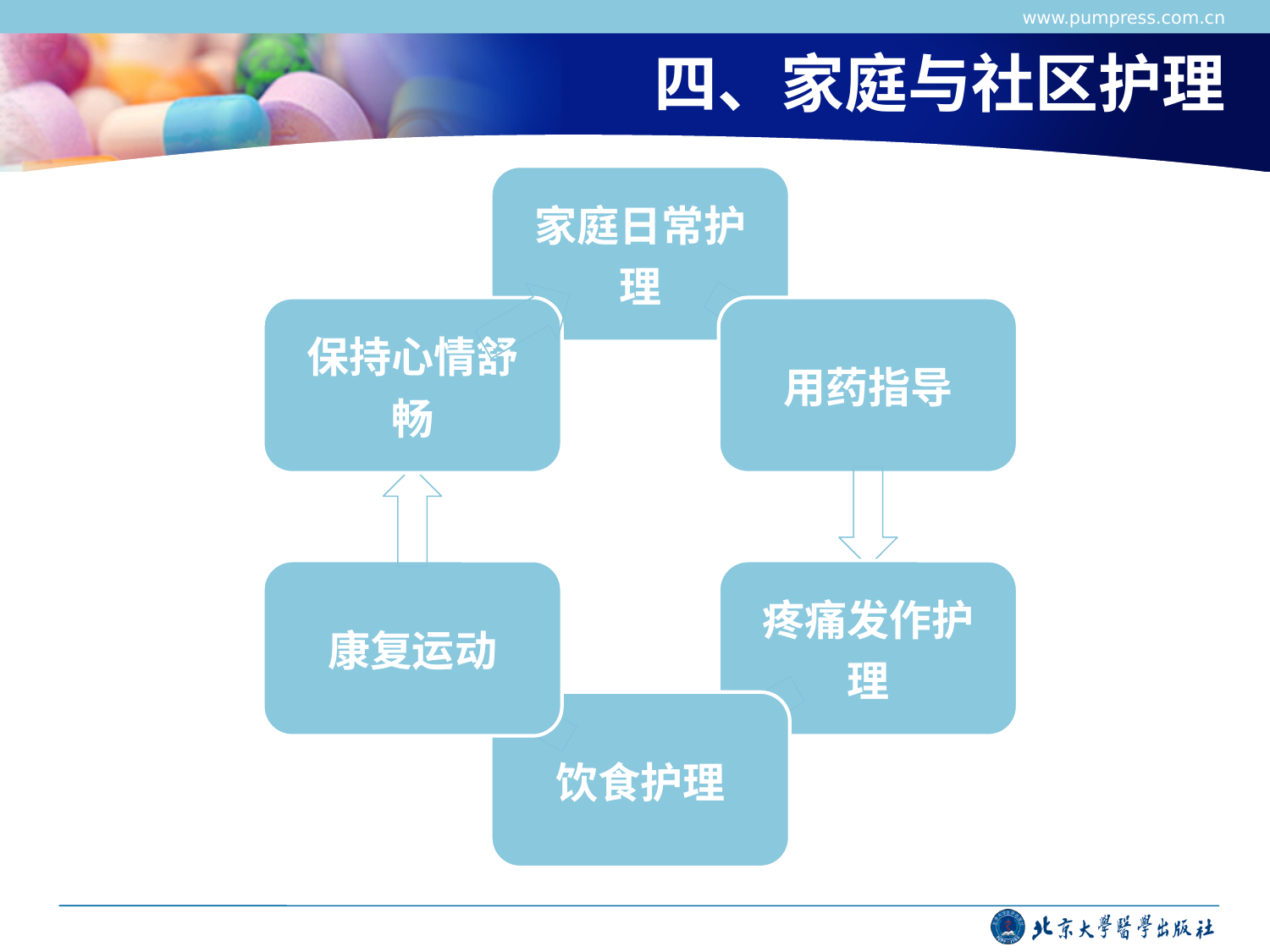

www.pumpress.com.cn
# 四、家庭与社区护理
家庭日常护理
用药指导
疼痛发作护理
饮食护理
康复运动
保持心情舒畅